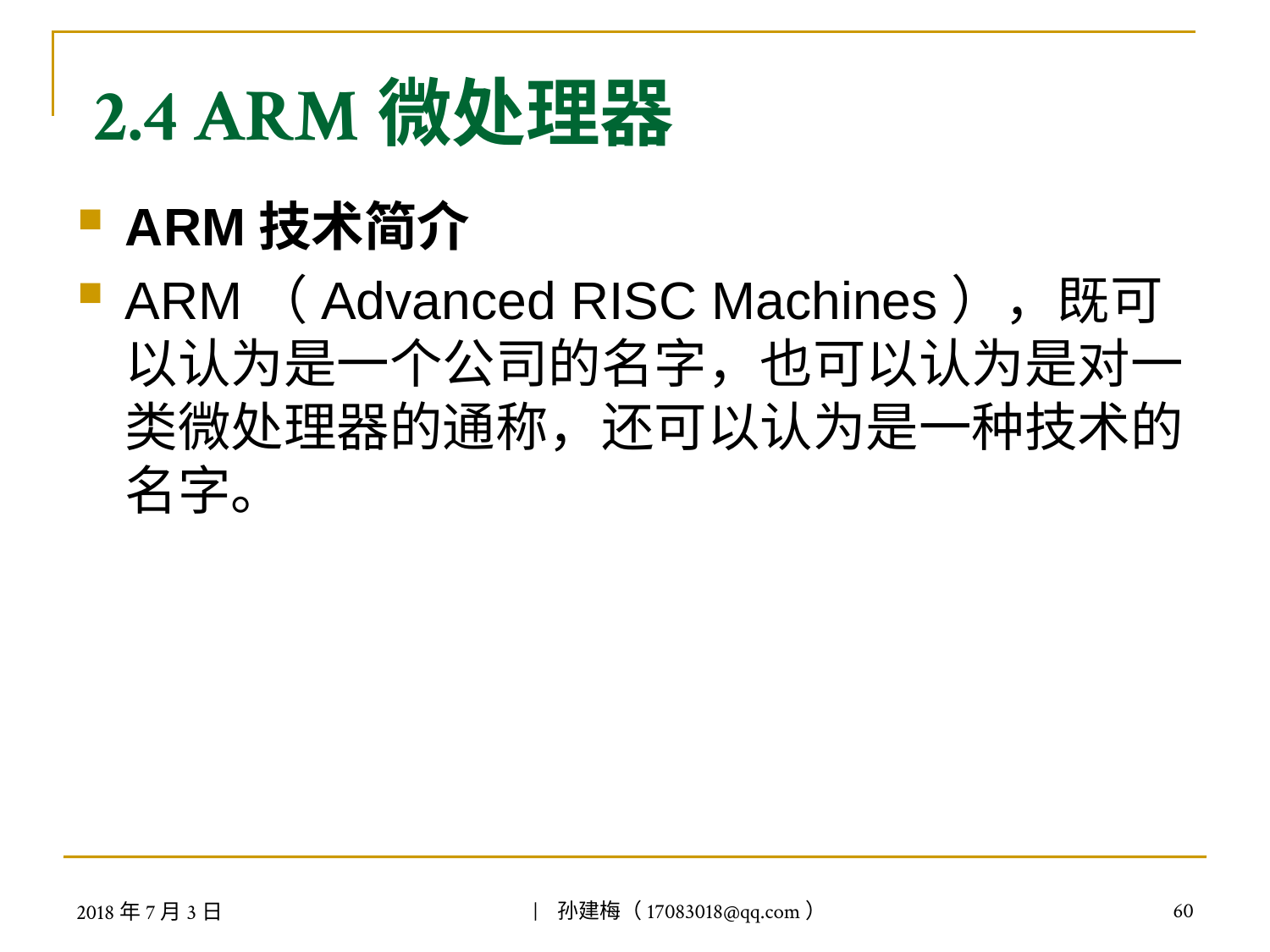

2.4 ARM微处理器
ARM技术简介
ARM（Advanced RISC Machines），既可以认为是一个公司的名字，也可以认为是对一类微处理器的通称，还可以认为是一种技术的名字。

|   孙建梅（17083018@qq.com）
2018年7月3日
60